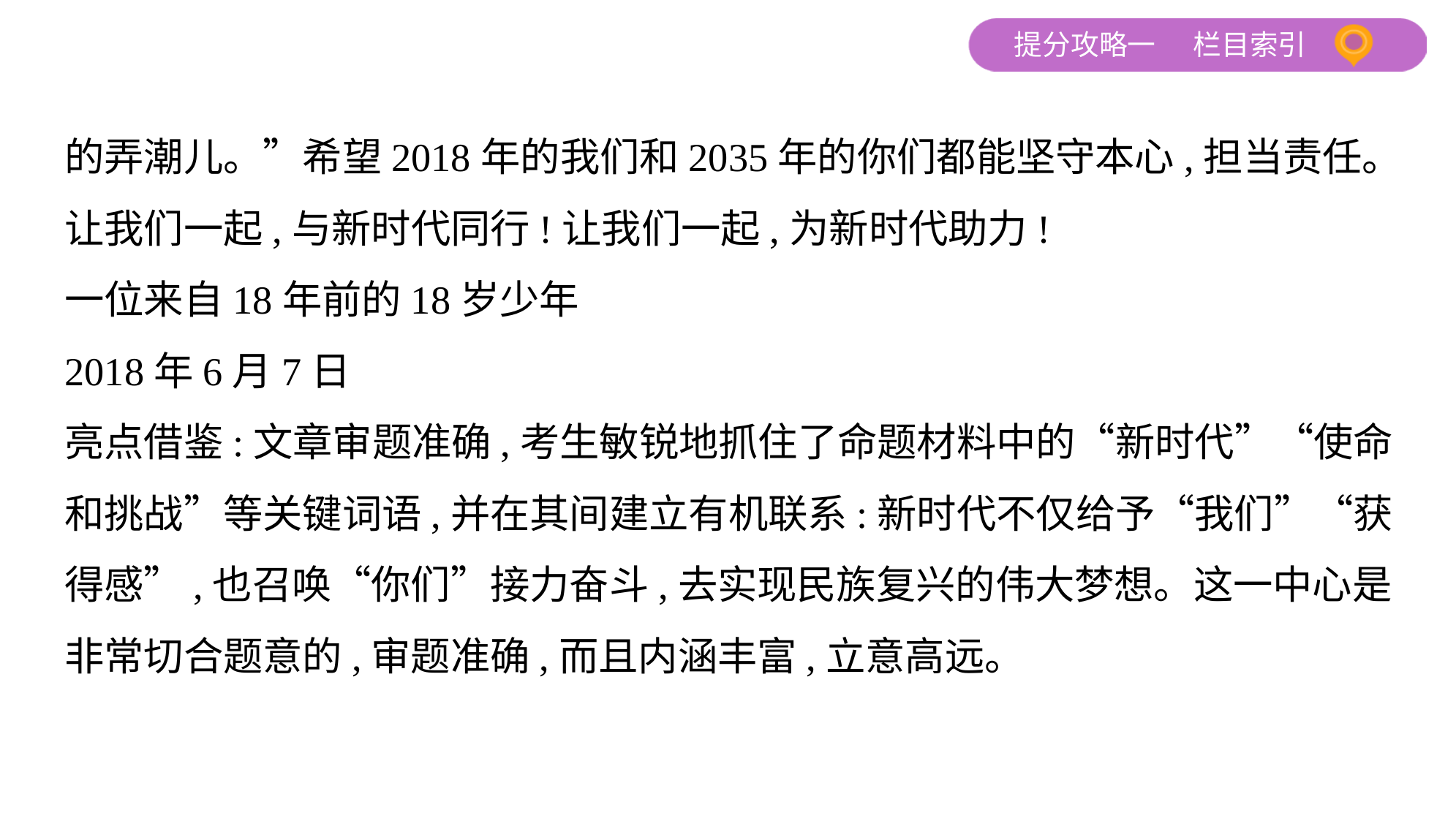

的弄潮儿。”希望2018年的我们和2035年的你们都能坚守本心,担当责任。
让我们一起,与新时代同行!让我们一起,为新时代助力!
一位来自18年前的18岁少年
2018年6月7日
亮点借鉴:文章审题准确,考生敏锐地抓住了命题材料中的“新时代”“使命
和挑战”等关键词语,并在其间建立有机联系:新时代不仅给予“我们”“获
得感”,也召唤“你们”接力奋斗,去实现民族复兴的伟大梦想。这一中心是
非常切合题意的,审题准确,而且内涵丰富,立意高远。